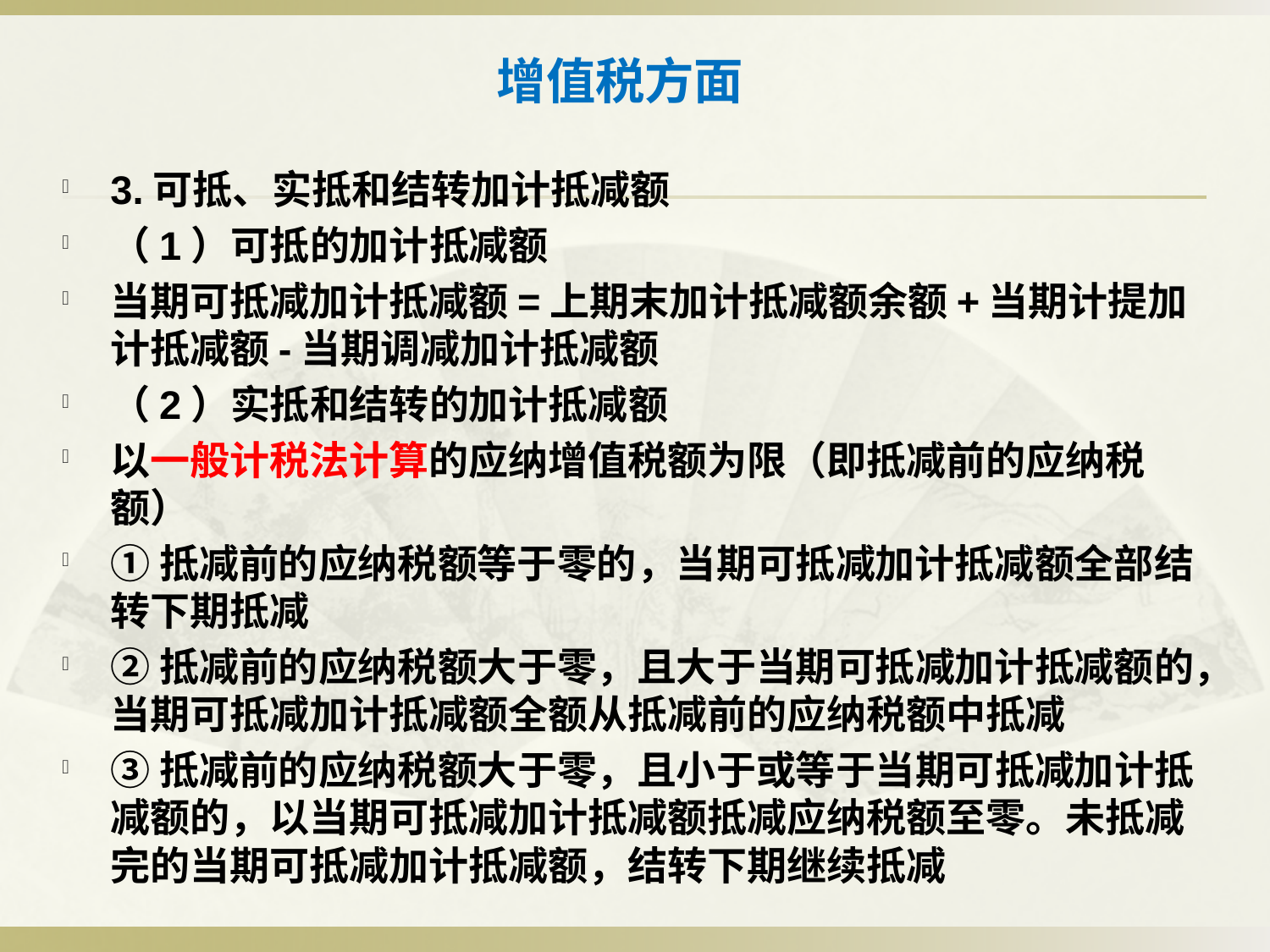

# 增值税方面
3.可抵、实抵和结转加计抵减额
（1）可抵的加计抵减额
当期可抵减加计抵减额=上期末加计抵减额余额+当期计提加计抵减额-当期调减加计抵减额
（2）实抵和结转的加计抵减额
以一般计税法计算的应纳增值税额为限（即抵减前的应纳税额）
①抵减前的应纳税额等于零的，当期可抵减加计抵减额全部结转下期抵减
②抵减前的应纳税额大于零，且大于当期可抵减加计抵减额的，当期可抵减加计抵减额全额从抵减前的应纳税额中抵减
③抵减前的应纳税额大于零，且小于或等于当期可抵减加计抵减额的，以当期可抵减加计抵减额抵减应纳税额至零。未抵减完的当期可抵减加计抵减额，结转下期继续抵减